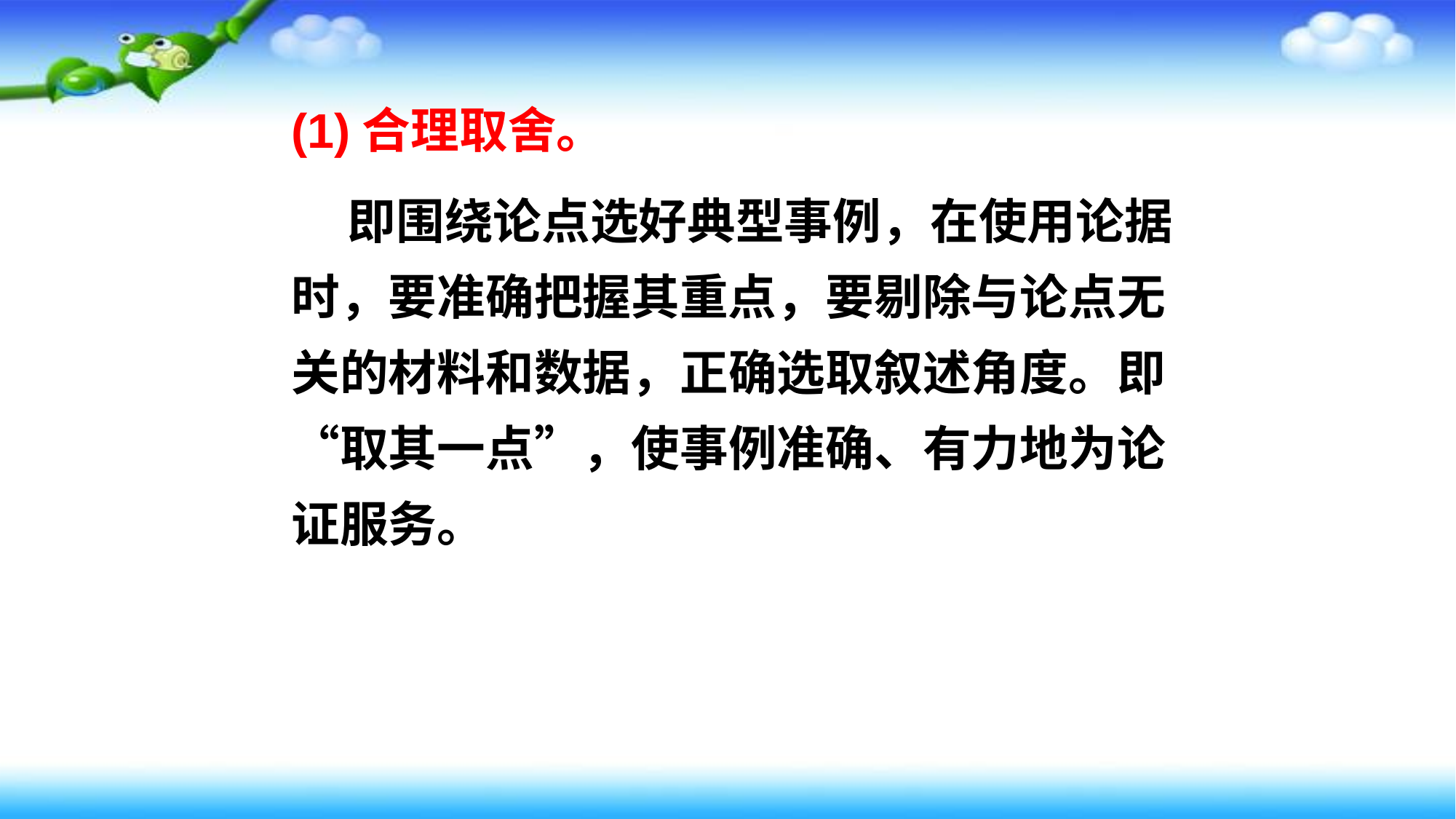

(1)合理取舍。
    即围绕论点选好典型事例，在使用论据时，要准确把握其重点，要剔除与论点无关的材料和数据，正确选取叙述角度。即“取其一点”，使事例准确、有力地为论证服务。